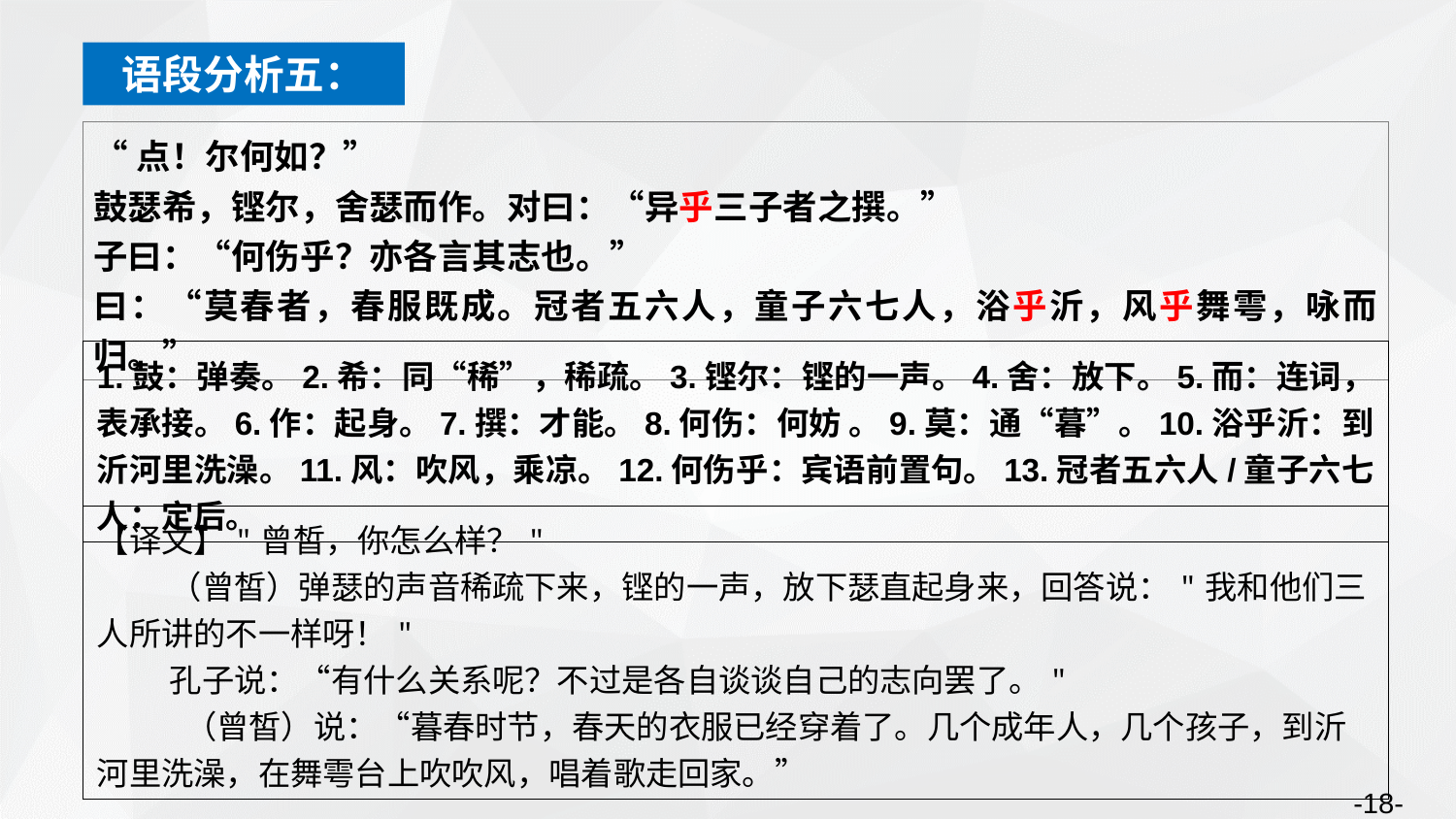

语段分析五：
“点！尔何如？”
鼓瑟希，铿尔，舍瑟而作。对曰：“异乎三子者之撰。”
子曰：“何伤乎？亦各言其志也。”
曰：“莫春者，春服既成。冠者五六人，童子六七人，浴乎沂，风乎舞雩，咏而归。”
1.鼓：弹奏。2.希：同“稀”，稀疏。3.铿尔：铿的一声。4.舍：放下。5.而：连词，表承接。6.作：起身。7.撰：才能。8.何伤：何妨 。9.莫：通“暮”。10.浴乎沂：到沂河里洗澡。11.风：吹风，乘凉。12.何伤乎：宾语前置句。13.冠者五六人/童子六七人：定后。
【译文】"曾皙，你怎么样？"
（曾皙）弹瑟的声音稀疏下来，铿的一声，放下瑟直起身来，回答说："我和他们三人所讲的不一样呀！"
孔子说：“有什么关系呢？不过是各自谈谈自己的志向罢了。"
 （曾皙）说：“暮春时节，春天的衣服已经穿着了。几个成年人，几个孩子，到沂河里洗澡，在舞雩台上吹吹风，唱着歌走回家。”
-18-